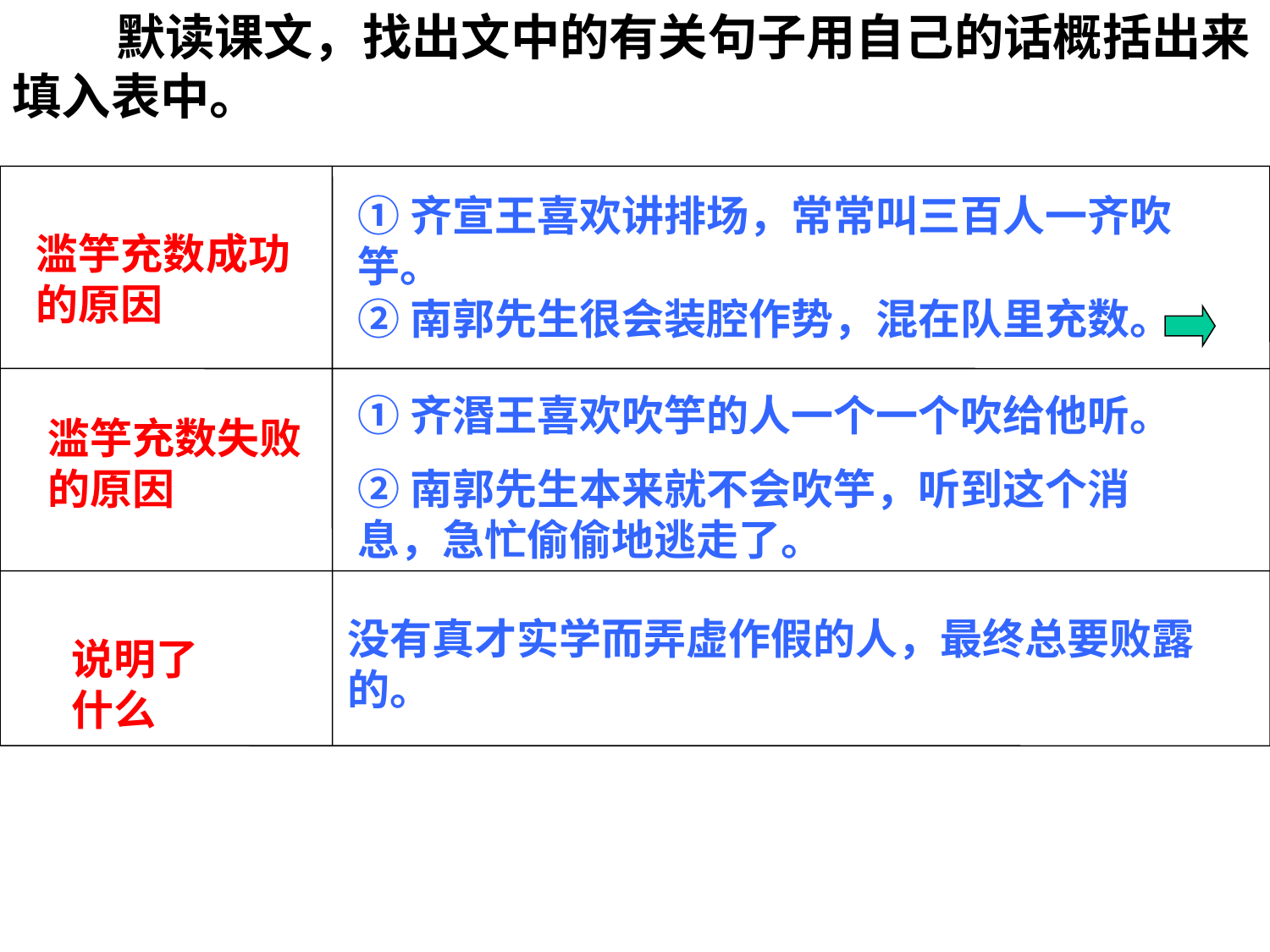

默读课文，找出文中的有关句子用自己的话概括出来填入表中。

滥竽充数成功的原因

滥竽充数失败的原因

说明了什么

①齐宣王喜欢讲排场，常常叫三百人一齐吹竽。
②南郭先生很会装腔作势，混在队里充数。

①齐湣王喜欢吹竽的人一个一个吹给他听。
②南郭先生本来就不会吹竽，听到这个消息，急忙偷偷地逃走了。
没有真才实学而弄虚作假的人，最终总要败露的。